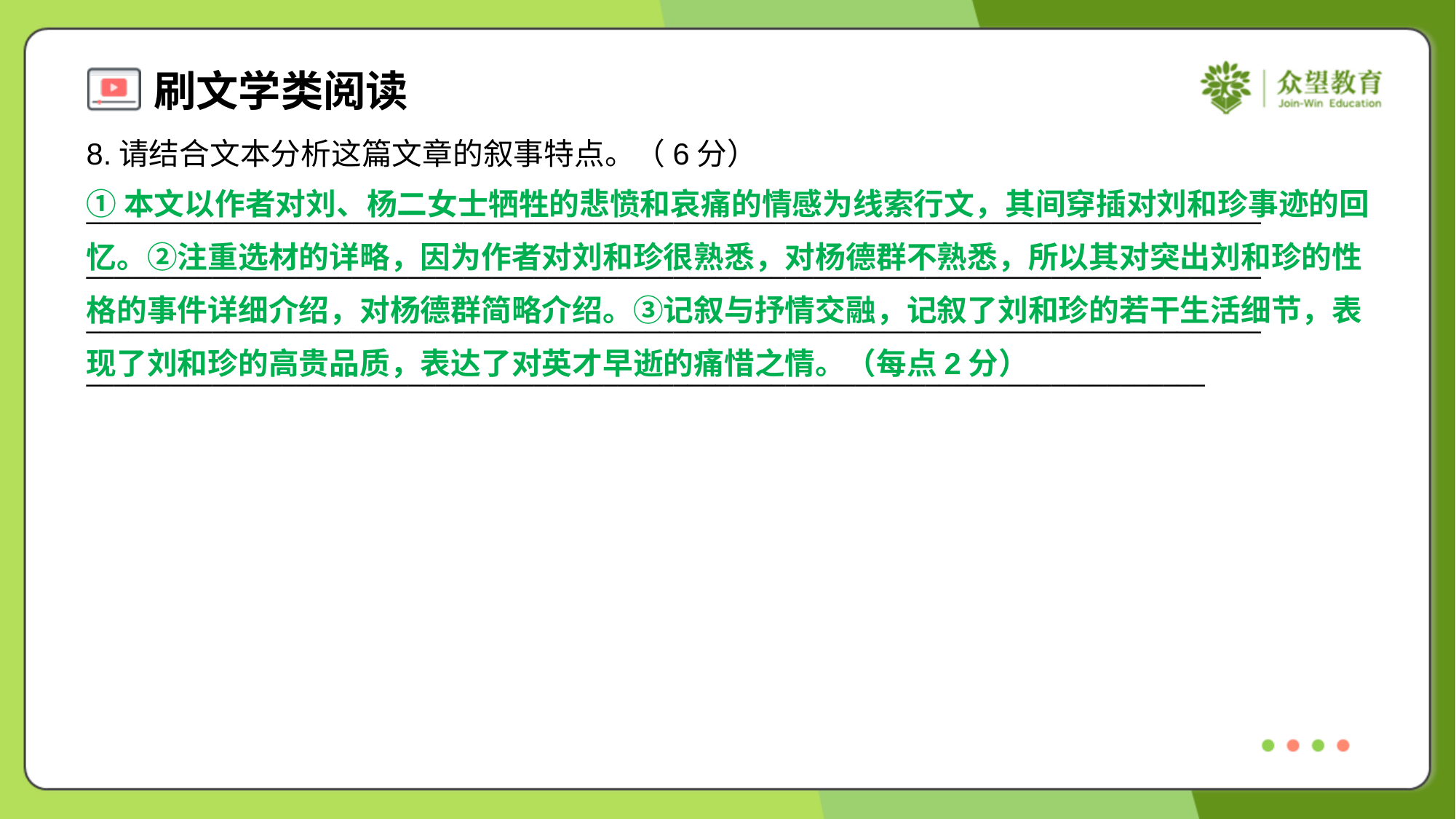

8.请结合文本分析这篇文章的叙事特点。（6分）
①本文以作者对刘、杨二女士牺牲的悲愤和哀痛的情感为线索行文，其间穿插对刘和珍事迹的回
忆。②注重选材的详略，因为作者对刘和珍很熟悉，对杨德群不熟悉，所以其对突出刘和珍的性
格的事件详细介绍，对杨德群简略介绍。③记叙与抒情交融，记叙了刘和珍的若干生活细节，表
现了刘和珍的高贵品质，表达了对英才早逝的痛惜之情。（每点2分）
____________________________________________________________________________________
____________________________________________________________________________________
____________________________________________________________________________________
________________________________________________________________________________